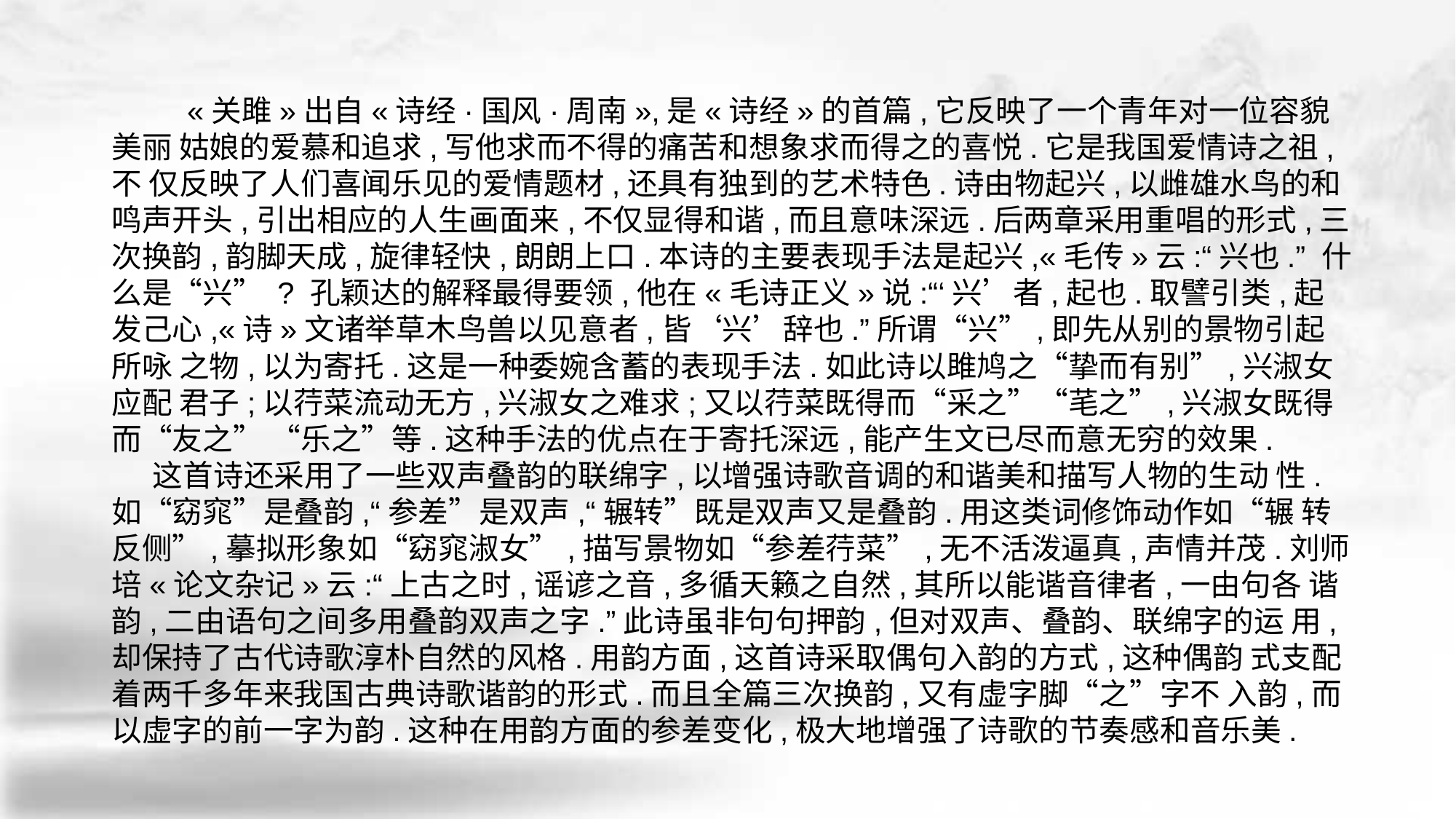

«关雎»出自«诗经·国风·周南»,是«诗经»的首篇,它反映了一个青年对一位容貌美丽 姑娘的爱慕和追求,写他求而不得的痛苦和想象求而得之的喜悦.它是我国爱情诗之祖,不 仅反映了人们喜闻乐见的爱情题材,还具有独到的艺术特色.诗由物起兴,以雌雄水鸟的和 鸣声开头,引出相应的人生画面来,不仅显得和谐,而且意味深远.后两章采用重唱的形式,三次换韵,韵脚天成,旋律轻快,朗朗上口.本诗的主要表现手法是起兴,«毛传»云:“兴也.” 什么是“兴” ? 孔颖达的解释最得要领,他在«毛诗正义»说:“‘兴’者,起也.取譬引类,起 发己心,«诗»文诸举草木鸟兽以见意者,皆‘兴’辞也.”所谓“兴”,即先从别的景物引起所咏 之物,以为寄托.这是一种委婉含蓄的表现手法.如此诗以雎鸠之“挚而有别”,兴淑女应配 君子;以荇菜流动无方,兴淑女之难求;又以荇菜既得而“采之”“芼之”,兴淑女既得而“友之” “乐之”等.这种手法的优点在于寄托深远,能产生文已尽而意无穷的效果.
     这首诗还采用了一些双声叠韵的联绵字,以增强诗歌音调的和谐美和描写人物的生动 性.如“窈窕”是叠韵,“参差”是双声,“辗转”既是双声又是叠韵.用这类词修饰动作如“辗 转反侧”,摹拟形象如“窈窕淑女”,描写景物如“参差荇菜”,无不活泼逼真,声情并茂.刘师 培«论文杂记»云:“上古之时,谣谚之音,多循天籁之自然,其所以能谐音律者,一由句各 谐韵,二由语句之间多用叠韵双声之字.”此诗虽非句句押韵,但对双声、叠韵、联绵字的运 用,却保持了古代诗歌淳朴自然的风格.用韵方面,这首诗采取偶句入韵的方式,这种偶韵 式支配着两千多年来我国古典诗歌谐韵的形式.而且全篇三次换韵,又有虚字脚“之”字不 入韵,而以虚字的前一字为韵.这种在用韵方面的参差变化,极大地增强了诗歌的节奏感和音乐美.